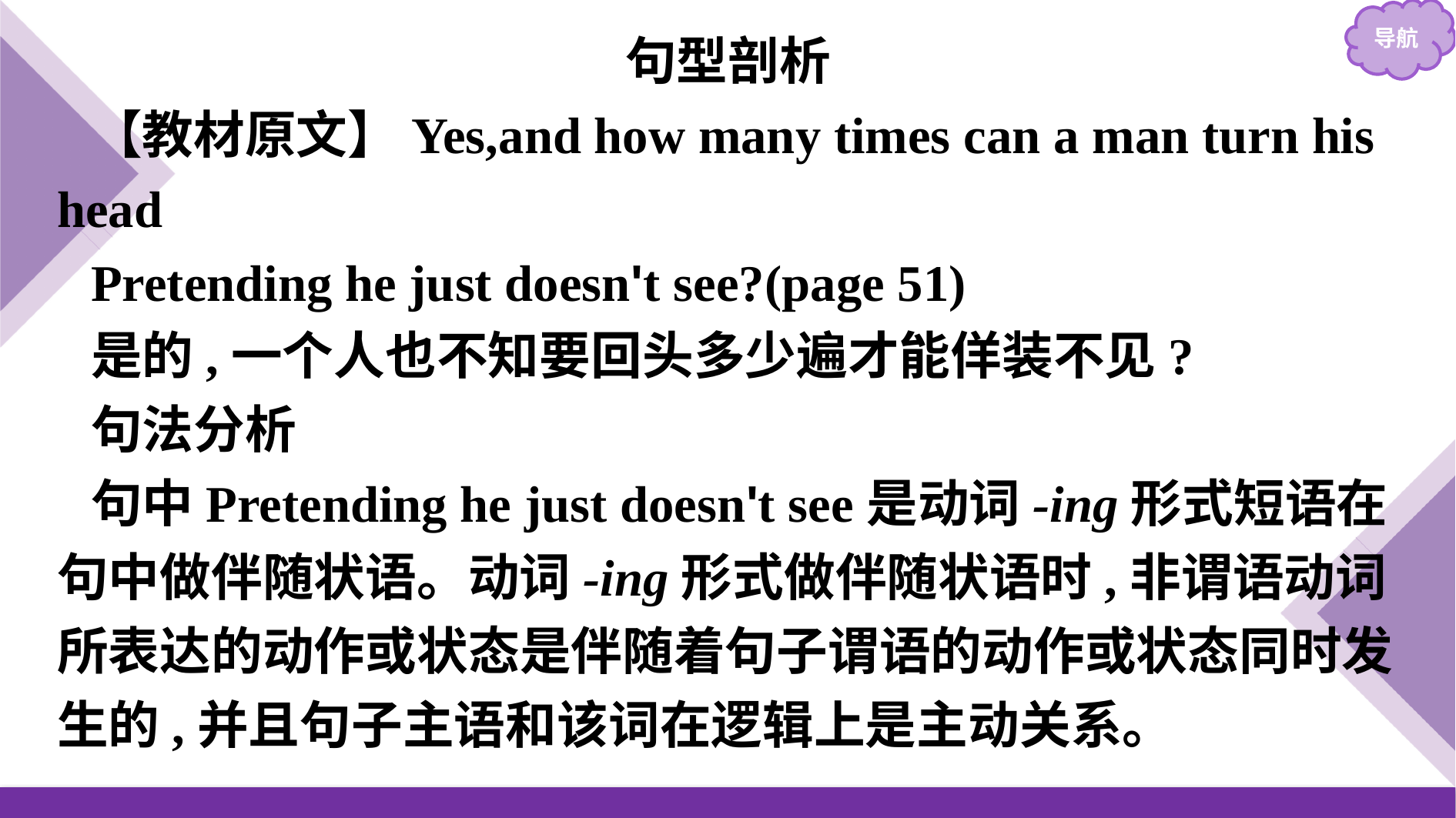

句型剖析
【教材原文】Yes,and how many times can a man turn his head
Pretending he just doesn't see?(page 51)
是的,一个人也不知要回头多少遍才能佯装不见?
句法分析
句中Pretending he just doesn't see是动词-ing形式短语在句中做伴随状语。动词-ing形式做伴随状语时,非谓语动词所表达的动作或状态是伴随着句子谓语的动作或状态同时发生的,并且句子主语和该词在逻辑上是主动关系。